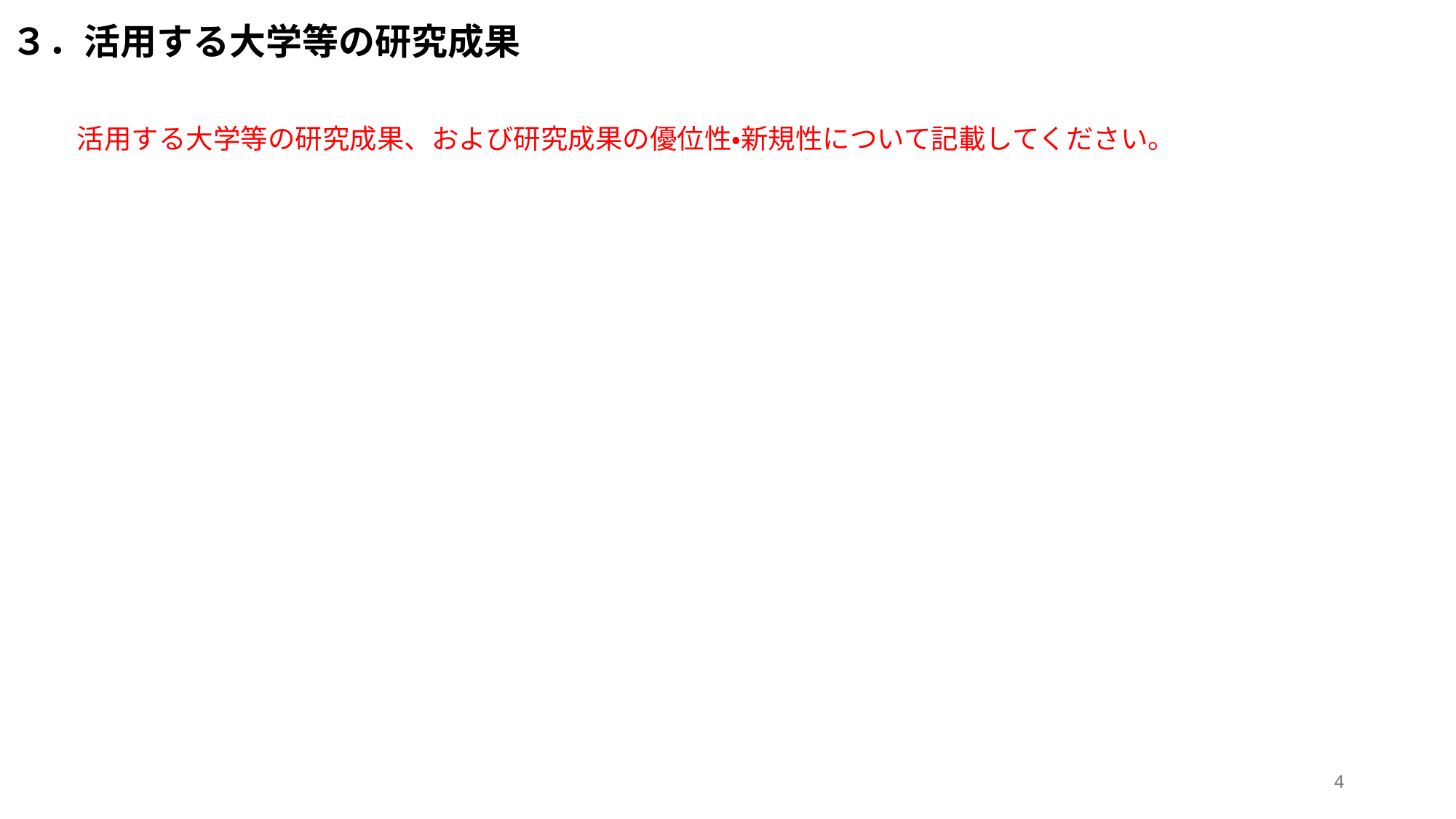

# ３．活用する大学等の研究成果
活用する大学等の研究成果、および研究成果の優位性・新規性について記載してください。
4